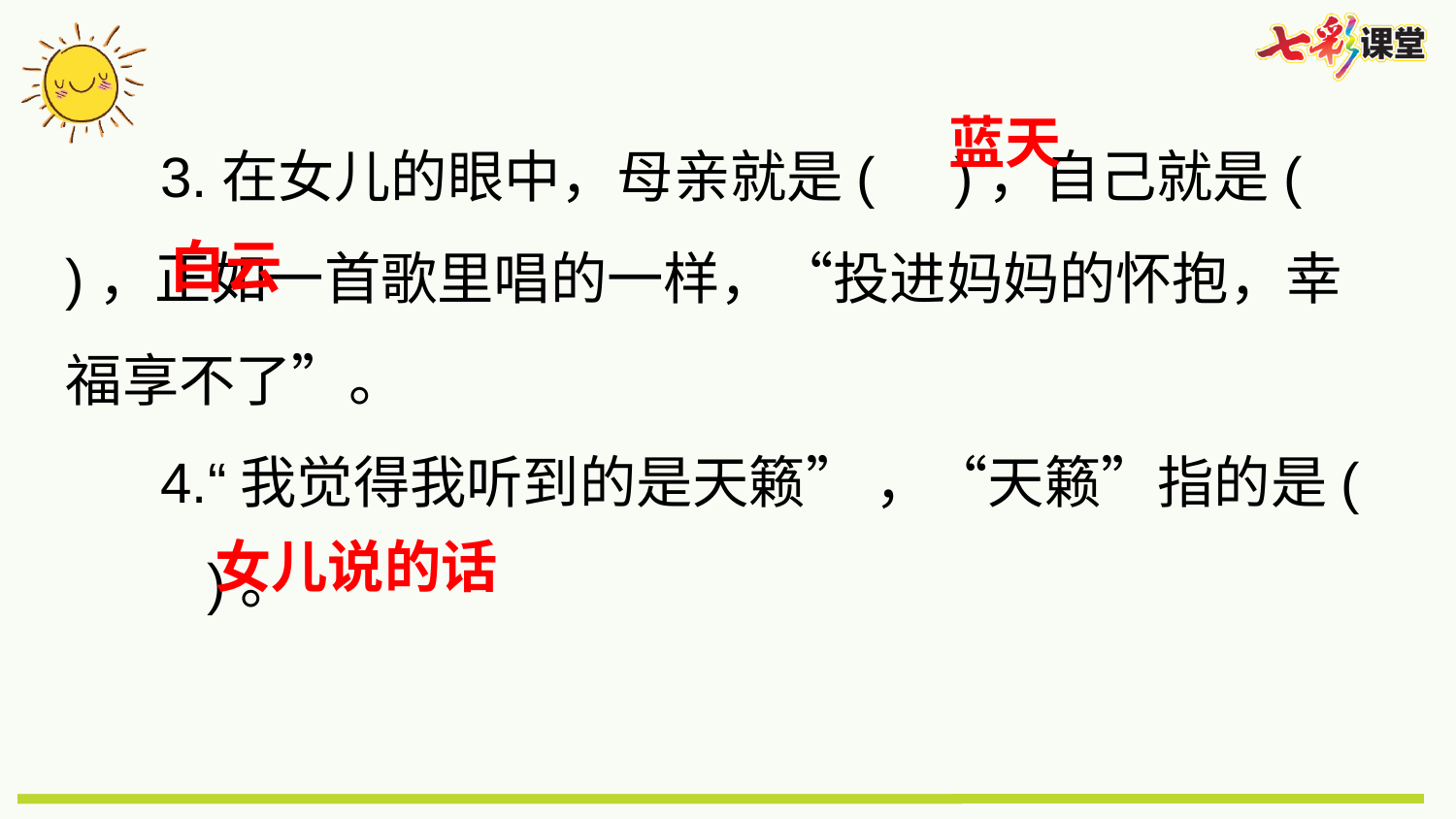

3.在女儿的眼中，母亲就是(     )，自己就是(     )，正如一首歌里唱的一样，“投进妈妈的怀抱，幸福享不了”。
      4.“我觉得我听到的是天籁” ，“天籁”指的是(           )。

蓝天
白云
女儿说的话